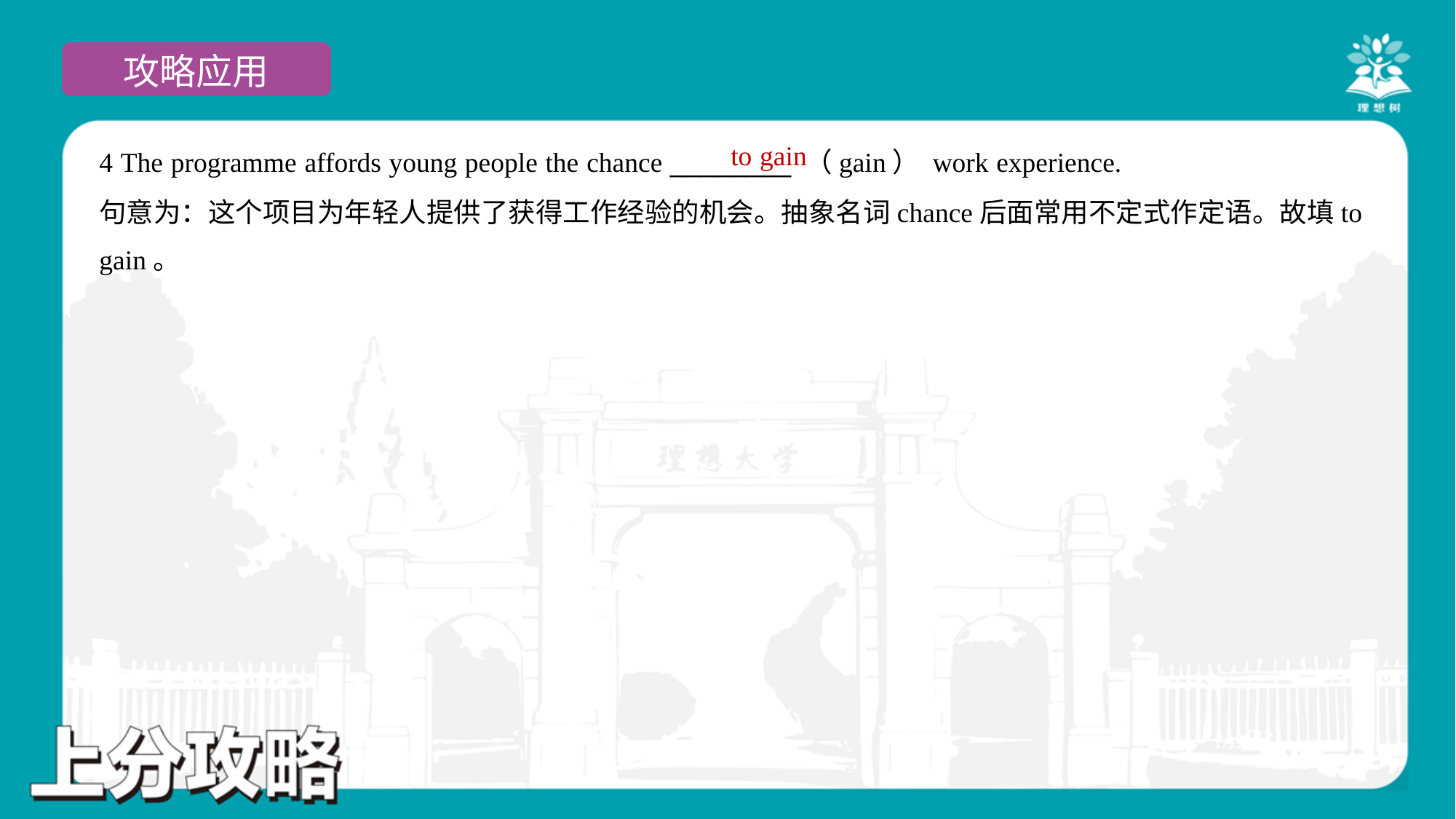

to gain
4 The programme affords young people the chance ________ （gain） work experience.
句意为：这个项目为年轻人提供了获得工作经验的机会。抽象名词chance后面常用不定式作定语。故填to
gain。